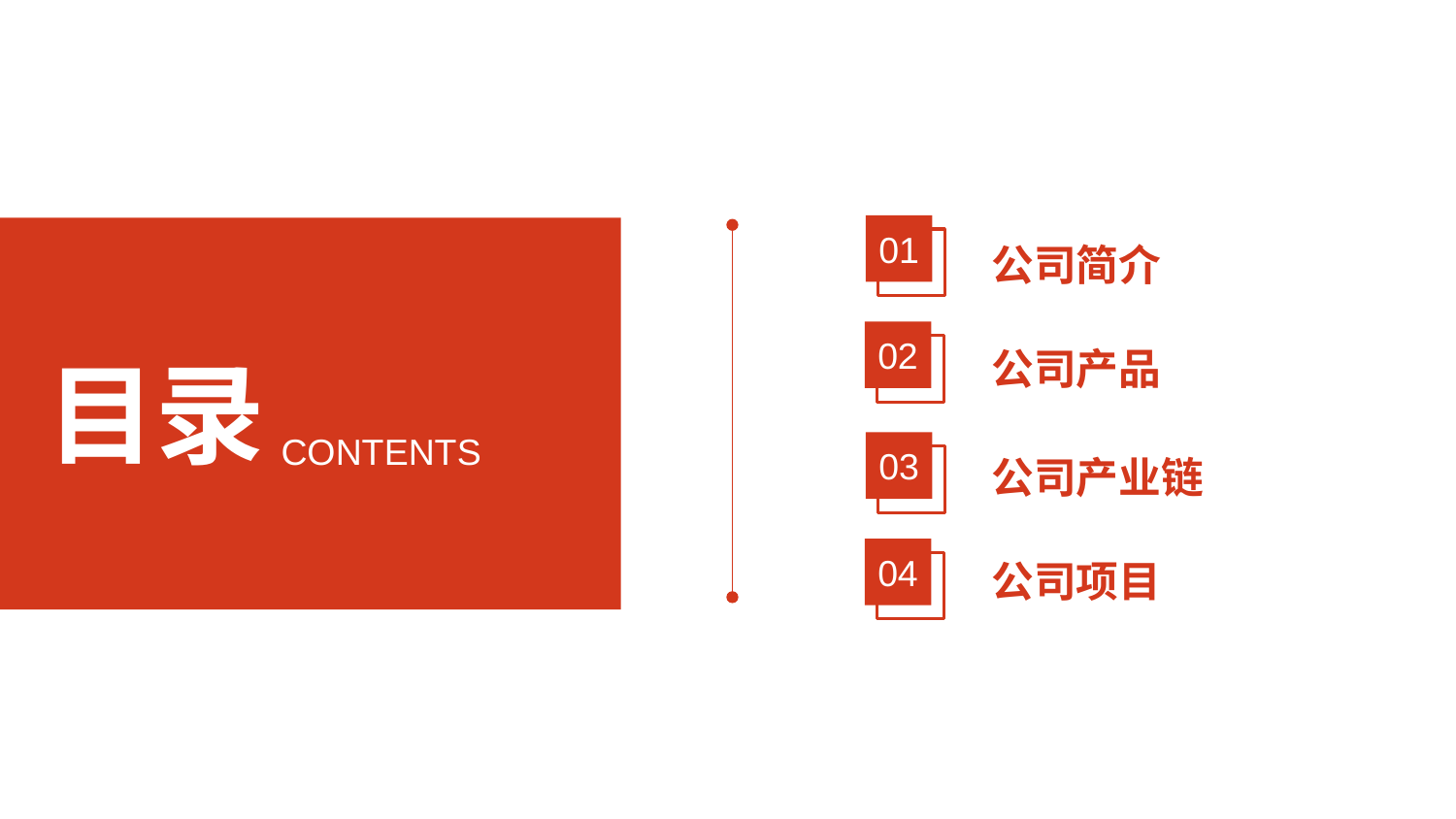

01

公司简介
02
公司产品

目录
CONTENTS
03
公司产业链

04
公司项目